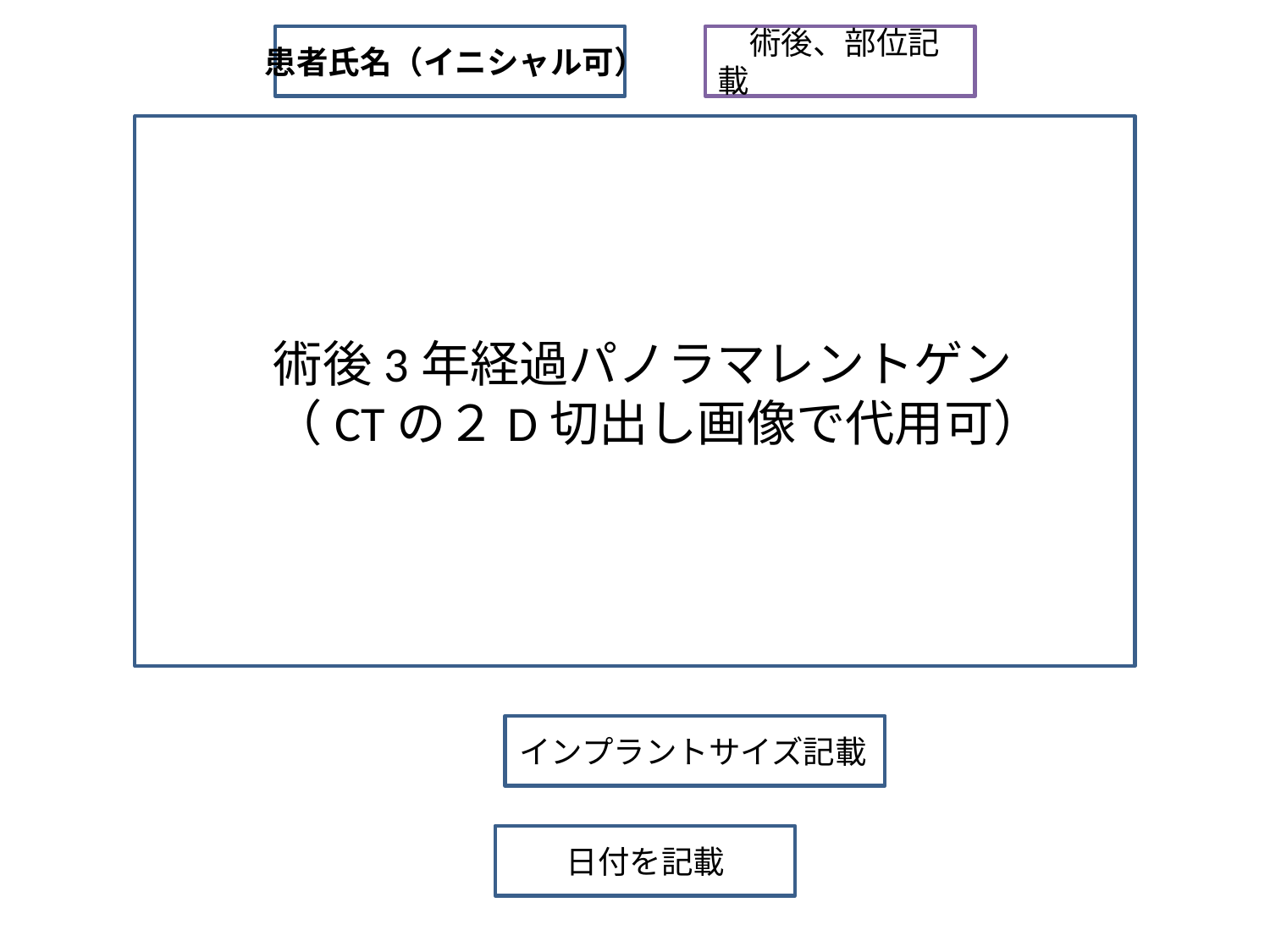

術後、部位記載
患者氏名（イニシャル可）

術後3年経過パノラマレントゲン
（CTの２D切出し画像で代用可）

インプラントサイズ記載
ひひずけ日図家
日付を記載